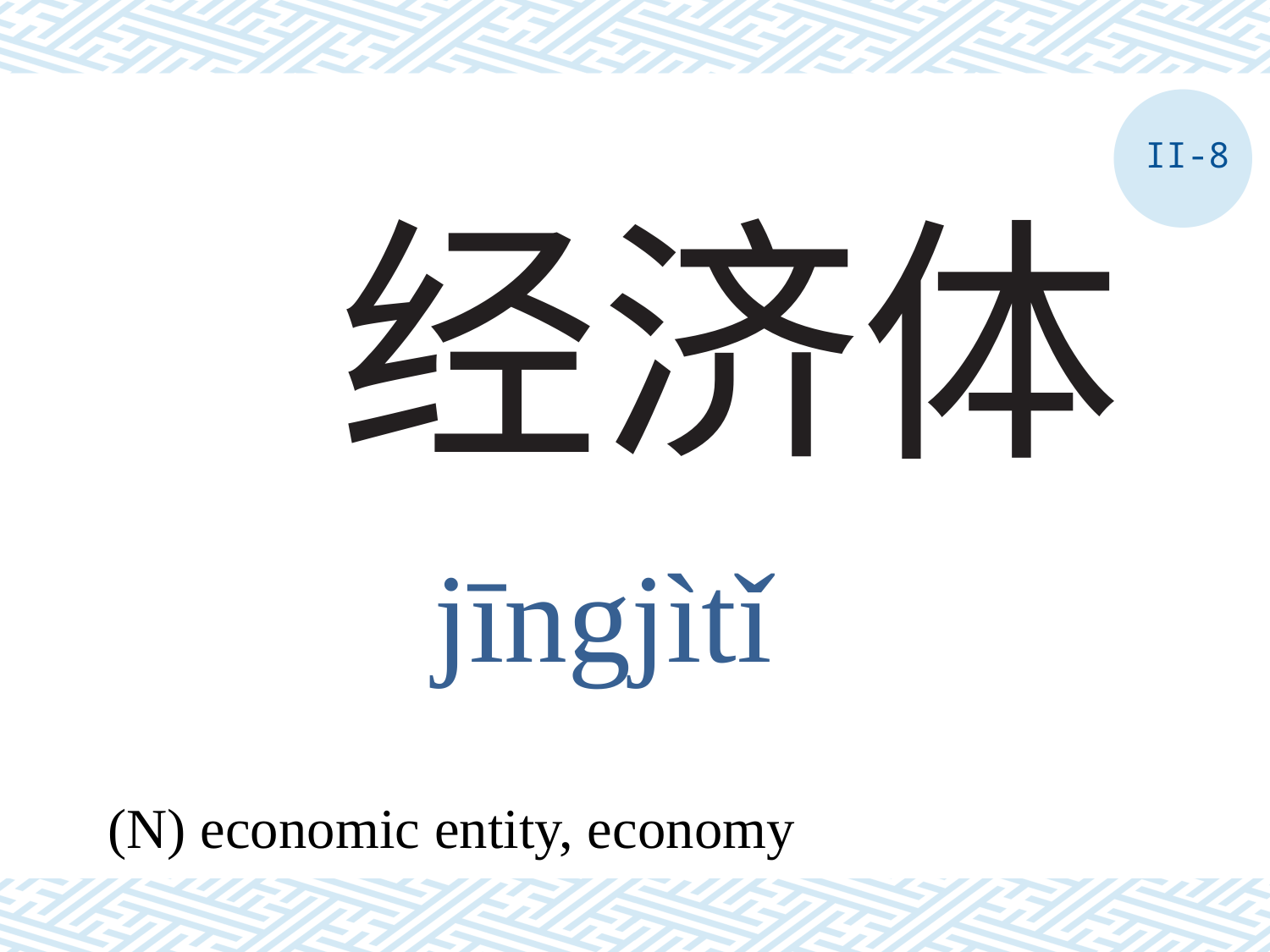

II-8

# 经济体
jīngjìtǐ
(N) economic entity, economy